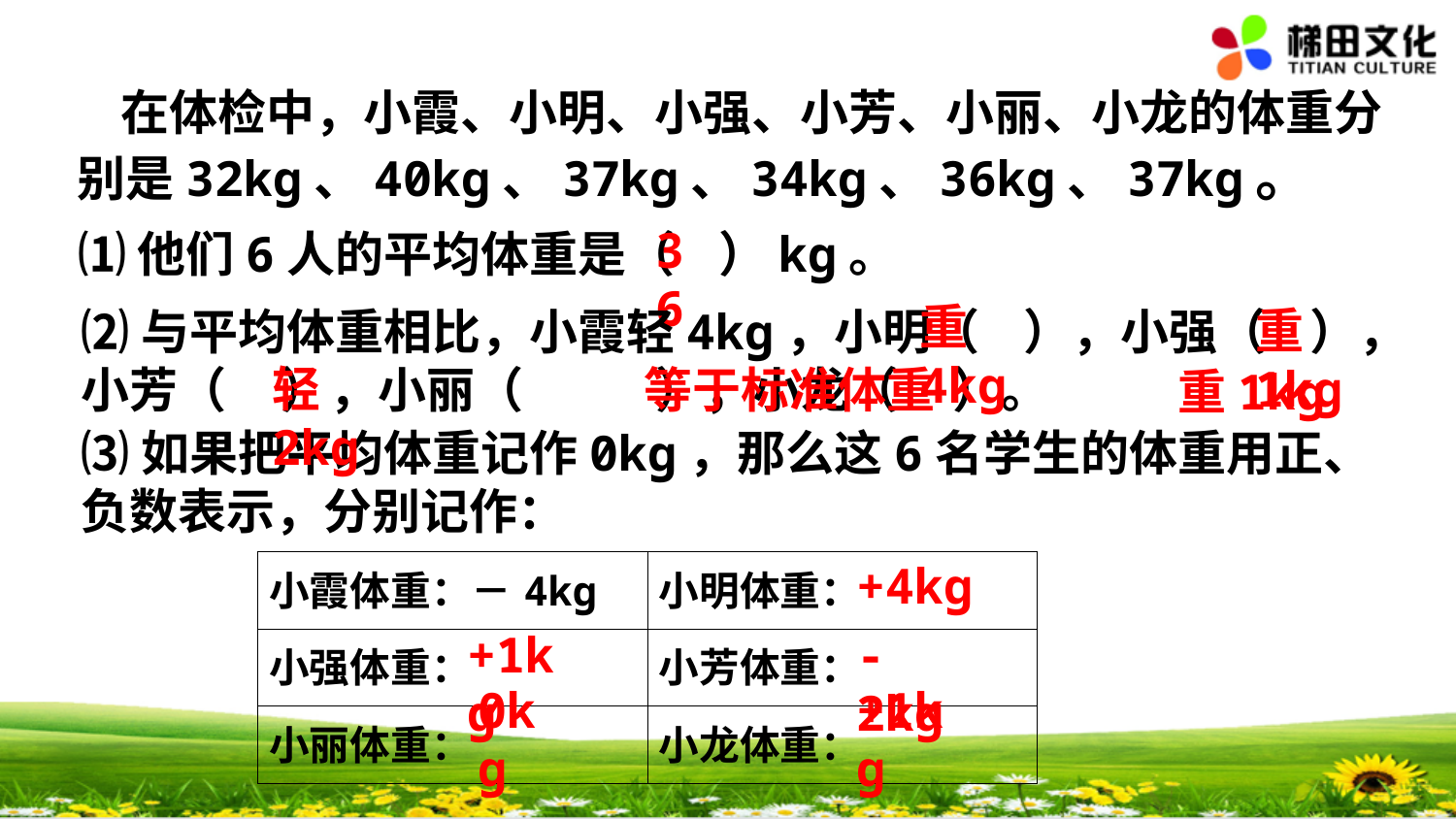

在体检中，小霞、小明、小强、小芳、小丽、小龙的体重分别是32kg、40kg、37kg、34kg、36kg、37kg。
36
⑴他们6人的平均体重是（    ）kg。
重4kg
⑵与平均体重相比，小霞轻4kg，小明（    ），小强（    ），小芳（     ），小丽（            ），小龙（     ）。
重1kg
轻2kg
等于标准体重
重1kg
⑶如果把平均体重记作0kg，那么这6名学生的体重用正、负数表示，分别记作：
+4kg
| 小霞体重：－4kg | 小明体重： |
| --- | --- |
| 小强体重： | 小芳体重： |
| 小丽体重： | 小龙体重： |
-2kg
+1kg
0kg
+1kg